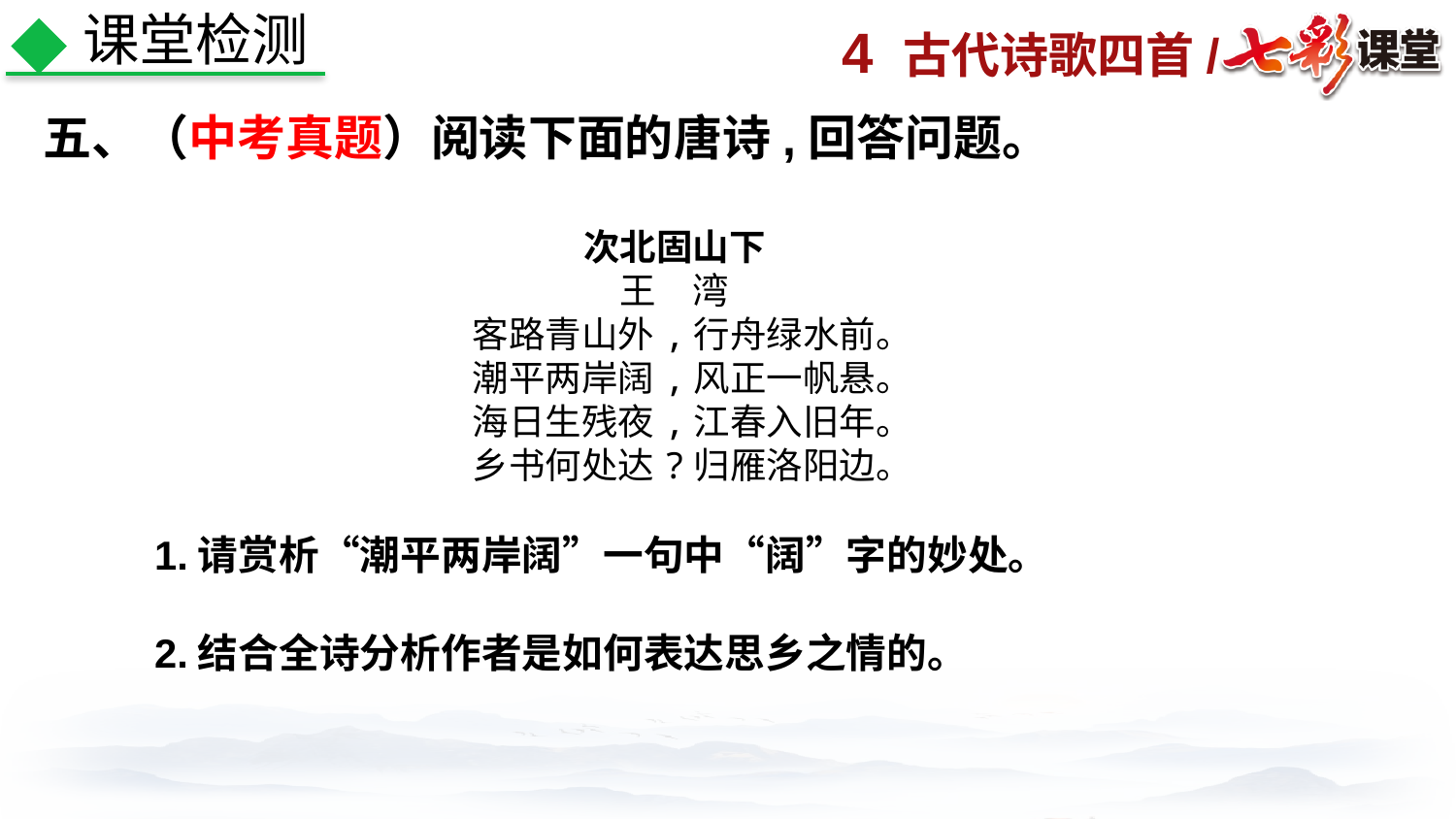

课堂检测

五、（中考真题）阅读下面的唐诗,回答问题。
次北固山下
王　湾
客路青山外,行舟绿水前。
潮平两岸阔,风正一帆悬。
海日生残夜,江春入旧年。
乡书何处达?归雁洛阳边。

   1.请赏析“潮平两岸阔”一句中“阔”字的妙处。

   2.结合全诗分析作者是如何表达思乡之情的。